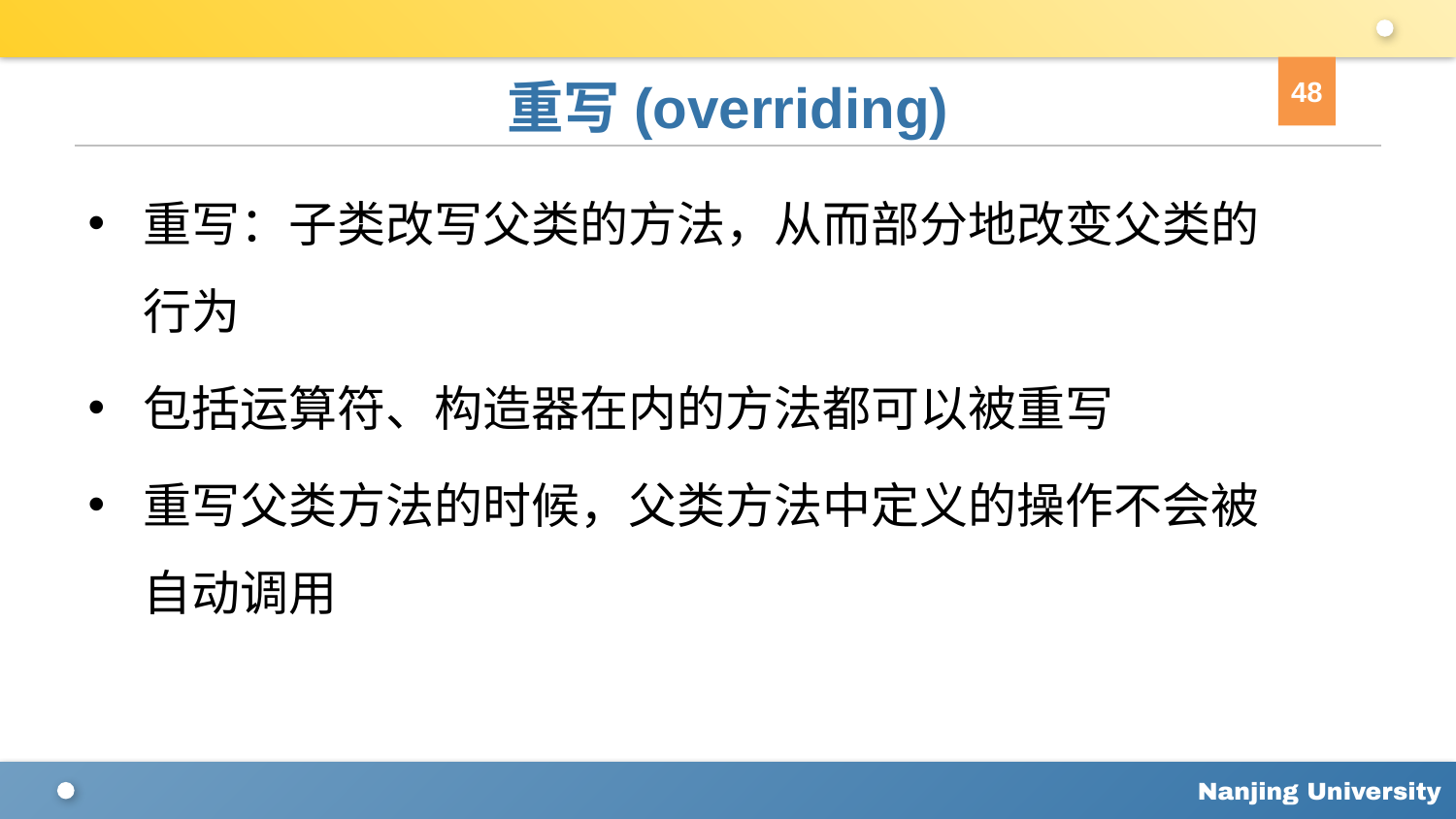

48
# 重写(overriding)
重写：子类改写父类的方法，从而部分地改变父类的行为
包括运算符、构造器在内的方法都可以被重写
重写父类方法的时候，父类方法中定义的操作不会被自动调用